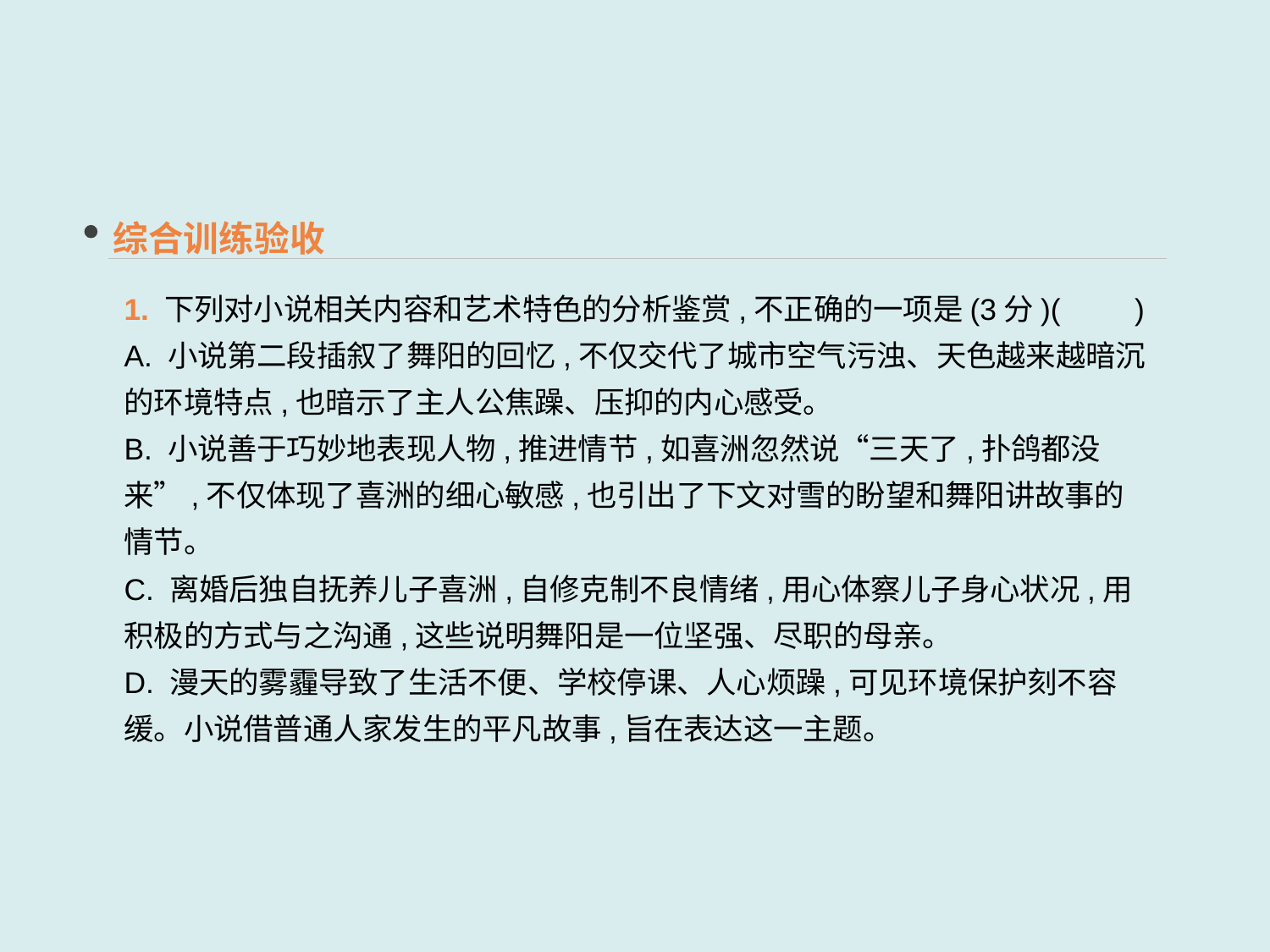

综合训练验收

1. 下列对小说相关内容和艺术特色的分析鉴赏,不正确的一项是(3分)(　　)
A. 小说第二段插叙了舞阳的回忆,不仅交代了城市空气污浊、天色越来越暗沉的环境特点,也暗示了主人公焦躁、压抑的内心感受。
B. 小说善于巧妙地表现人物,推进情节,如喜洲忽然说“三天了,扑鸽都没来”,不仅体现了喜洲的细心敏感,也引出了下文对雪的盼望和舞阳讲故事的情节。
C. 离婚后独自抚养儿子喜洲,自修克制不良情绪,用心体察儿子身心状况,用积极的方式与之沟通,这些说明舞阳是一位坚强、尽职的母亲。
D. 漫天的雾霾导致了生活不便、学校停课、人心烦躁,可见环境保护刻不容缓。小说借普通人家发生的平凡故事,旨在表达这一主题。